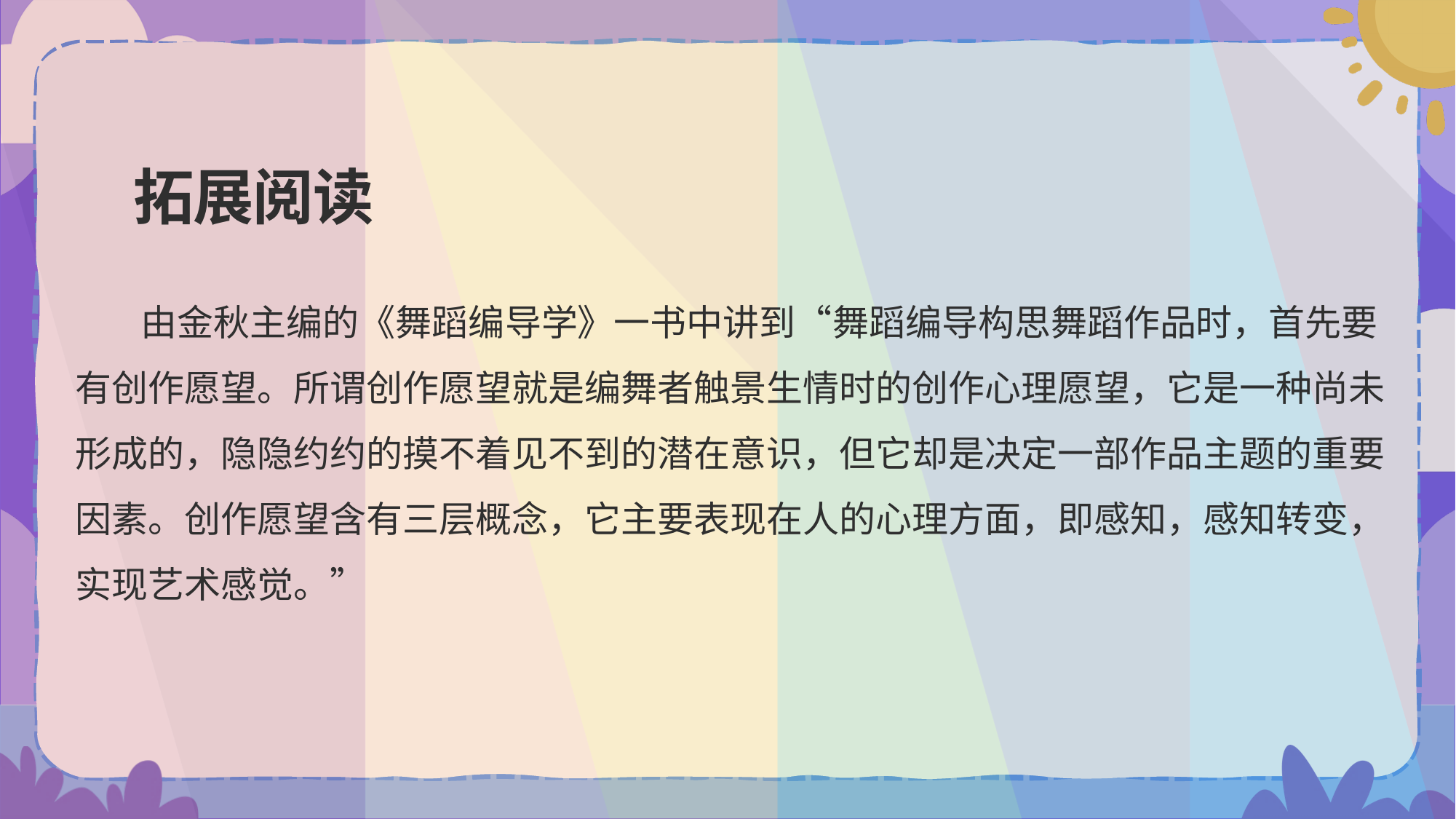

# 拓展阅读
       由金秋主编的《舞蹈编导学》一书中讲到“舞蹈编导构思舞蹈作品时，首先要有创作愿望。所谓创作愿望就是编舞者触景生情时的创作心理愿望，它是一种尚未形成的，隐隐约约的摸不着见不到的潜在意识，但它却是决定一部作品主题的重要因素。创作愿望含有三层概念，它主要表现在人的心理方面，即感知，感知转变，实现艺术感觉。”